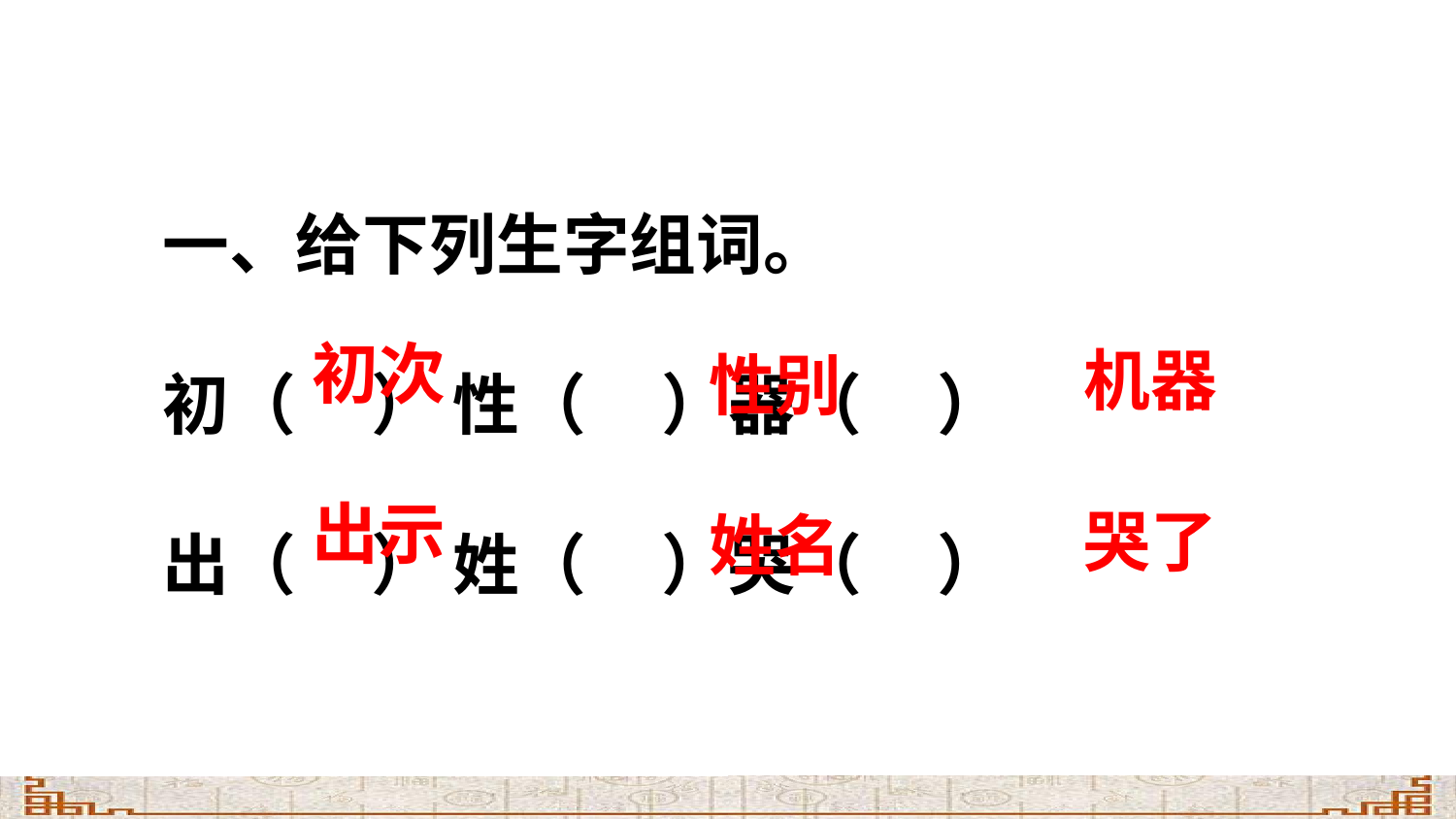

一、给下列生字组词。
初（     ） 性（     ）器（     ）
出（     ） 姓（     ）哭（     ）
初次
机器
性别
出示
哭了
姓名